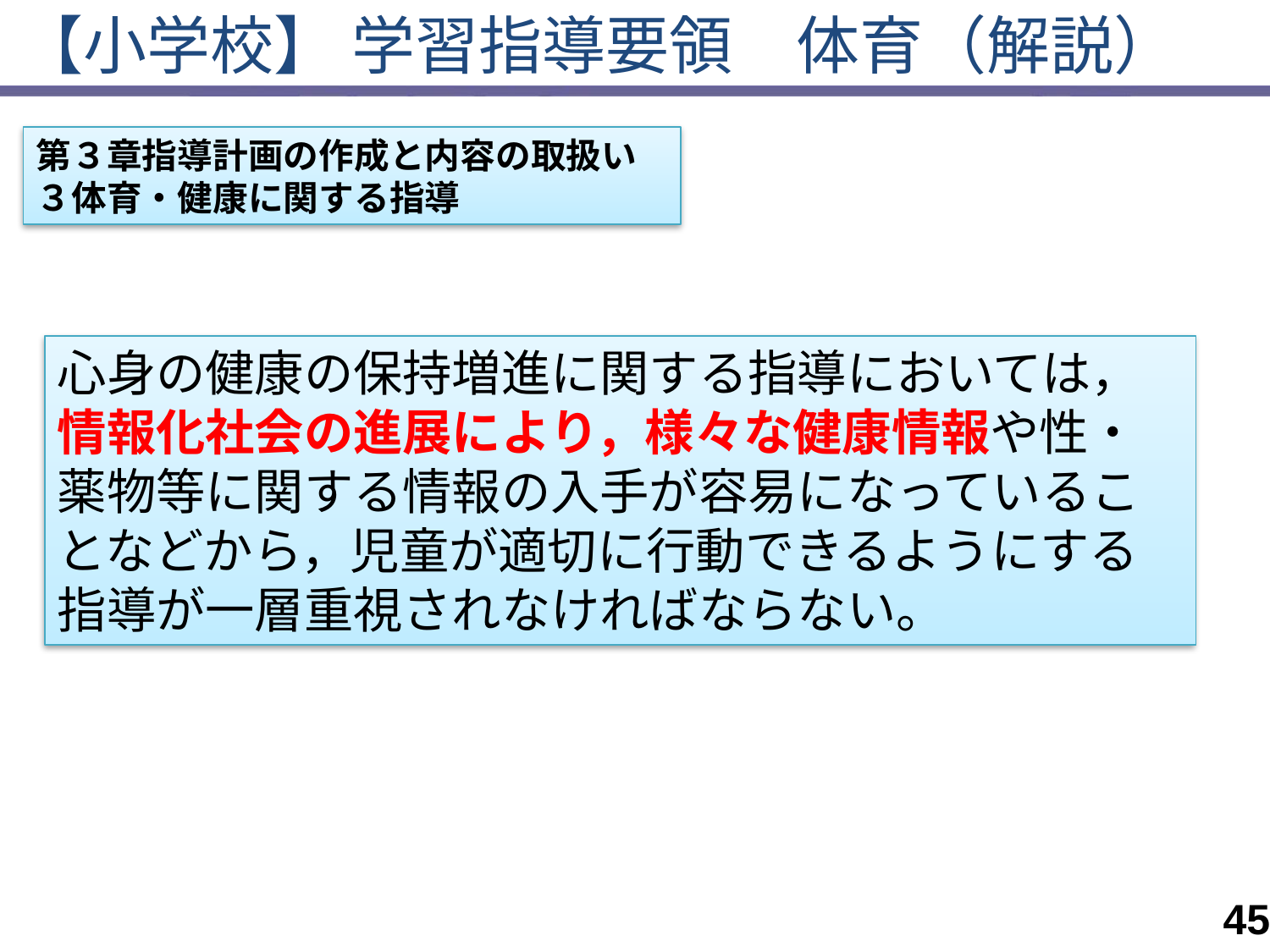

【小学校】 学習指導要領　体育（解説）
第３章指導計画の作成と内容の取扱い
３体育・健康に関する指導
心身の健康の保持増進に関する指導においては，
情報化社会の進展により，様々な健康情報や性・薬物等に関する情報の入手が容易になっていることなどから，児童が適切に行動できるようにする指導が一層重視されなければならない。
45